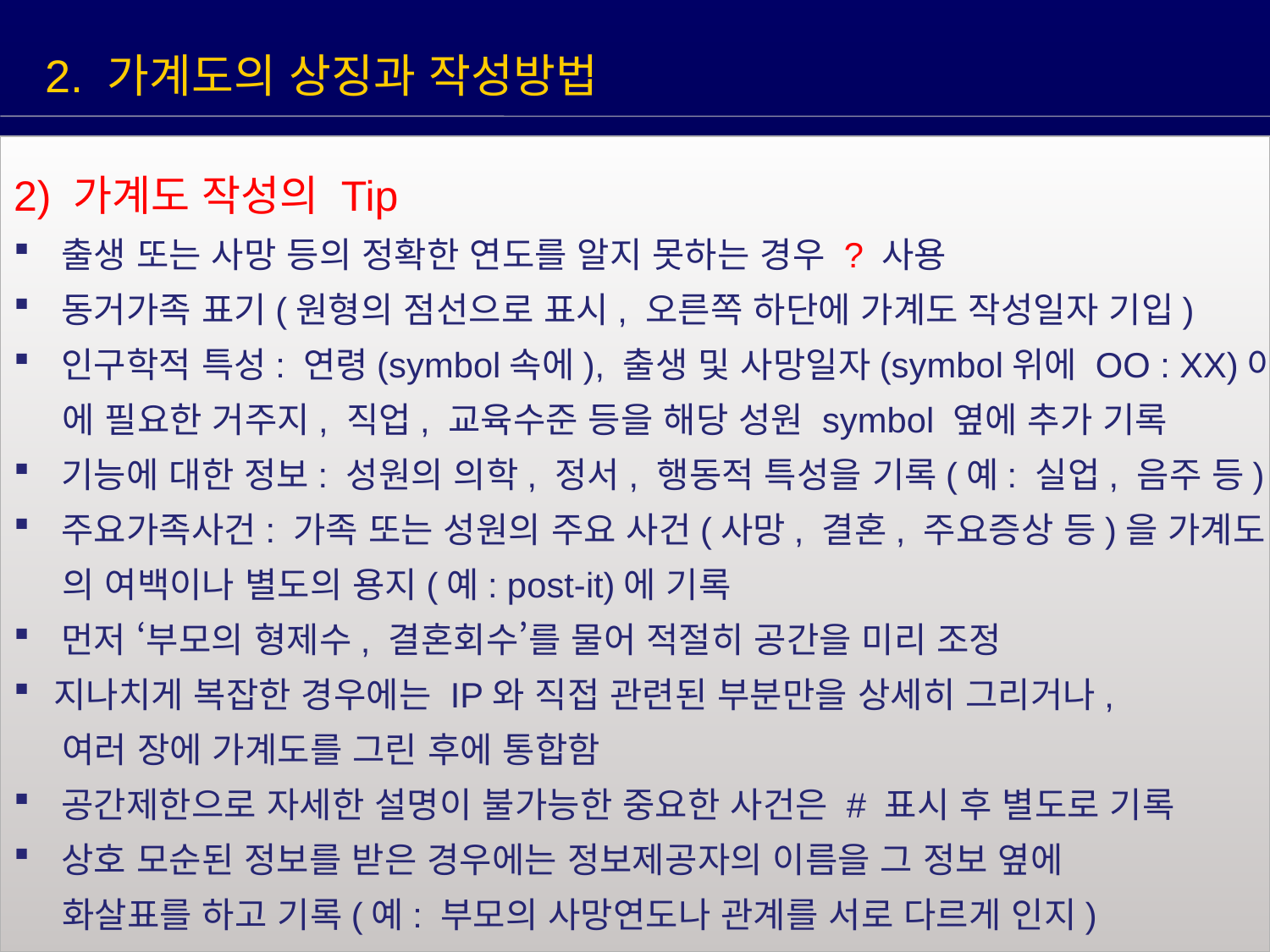

2. 가계도의 상징과 작성방법

2) 가계도 작성의 Tip
출생 또는 사망 등의 정확한 연도를 알지 못하는 경우 ? 사용
동거가족 표기(원형의 점선으로 표시, 오른쪽 하단에 가계도 작성일자 기입)
인구학적 특성: 연령(symbol속에), 출생 및 사망일자(symbol위에 OO : XX)이외
    에 필요한 거주지, 직업, 교육수준 등을 해당 성원 symbol 옆에 추가 기록
기능에 대한 정보: 성원의 의학, 정서, 행동적 특성을 기록(예: 실업, 음주 등)
주요가족사건: 가족 또는 성원의 주요 사건(사망, 결혼, 주요증상 등)을 가계도
    의 여백이나 별도의 용지(예: post-it)에 기록
먼저 ‘부모의 형제수, 결혼회수’를 물어 적절히 공간을 미리 조정
지나치게 복잡한 경우에는 IP와 직접 관련된 부분만을 상세히 그리거나,
    여러 장에 가계도를 그린 후에 통합함
공간제한으로 자세한 설명이 불가능한 중요한 사건은 # 표시 후 별도로 기록
상호 모순된 정보를 받은 경우에는 정보제공자의 이름을 그 정보 옆에
    화살표를 하고 기록(예: 부모의 사망연도나 관계를 서로 다르게 인지)